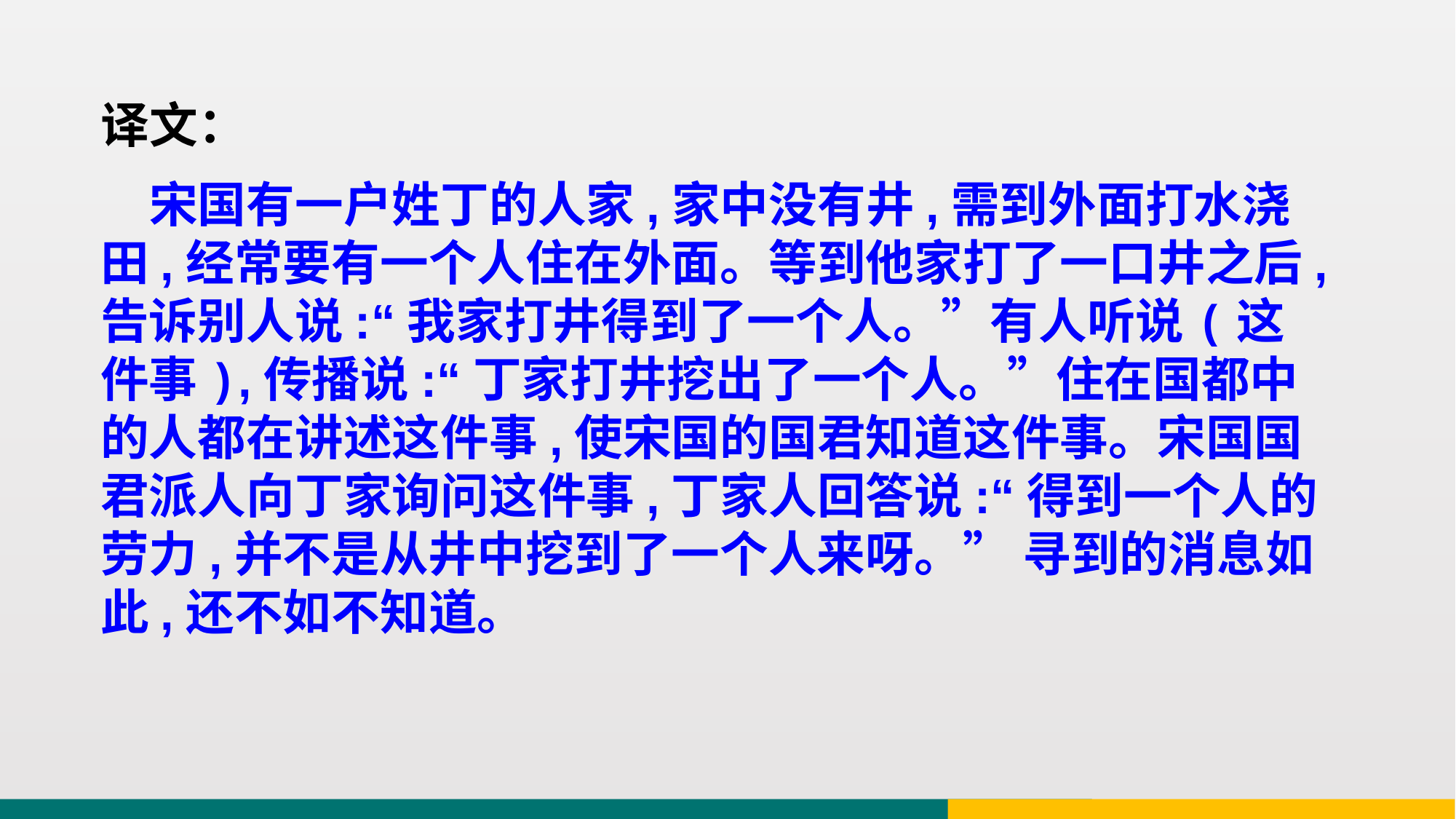

译文：
    宋国有一户姓丁的人家,家中没有井,需到外面打水浇田,经常要有一个人住在外面。等到他家打了一口井之后,告诉别人说:“我家打井得到了一个人。”有人听说(这件事),传播说:“丁家打井挖出了一个人。”住在国都中的人都在讲述这件事,使宋国的国君知道这件事。宋国国君派人向丁家询问这件事,丁家人回答说:“得到一个人的劳力,并不是从井中挖到了一个人来呀。” 寻到的消息如此,还不如不知道。